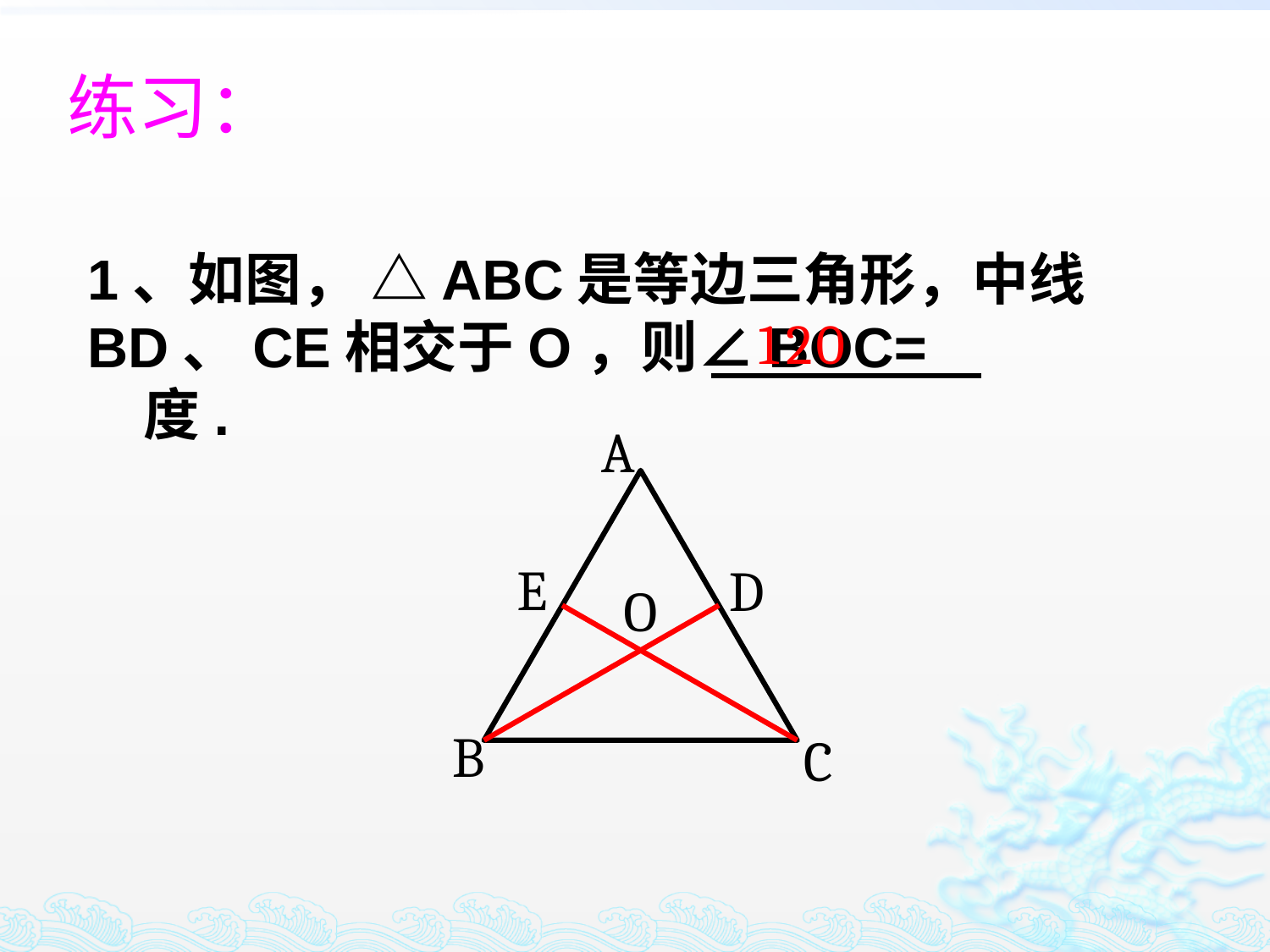

练习：
1、如图， △ABC是等边三角形，中线BD、CE相交于O，则∠BOC=　　　　　度.
120
A

E
D
O
B
C